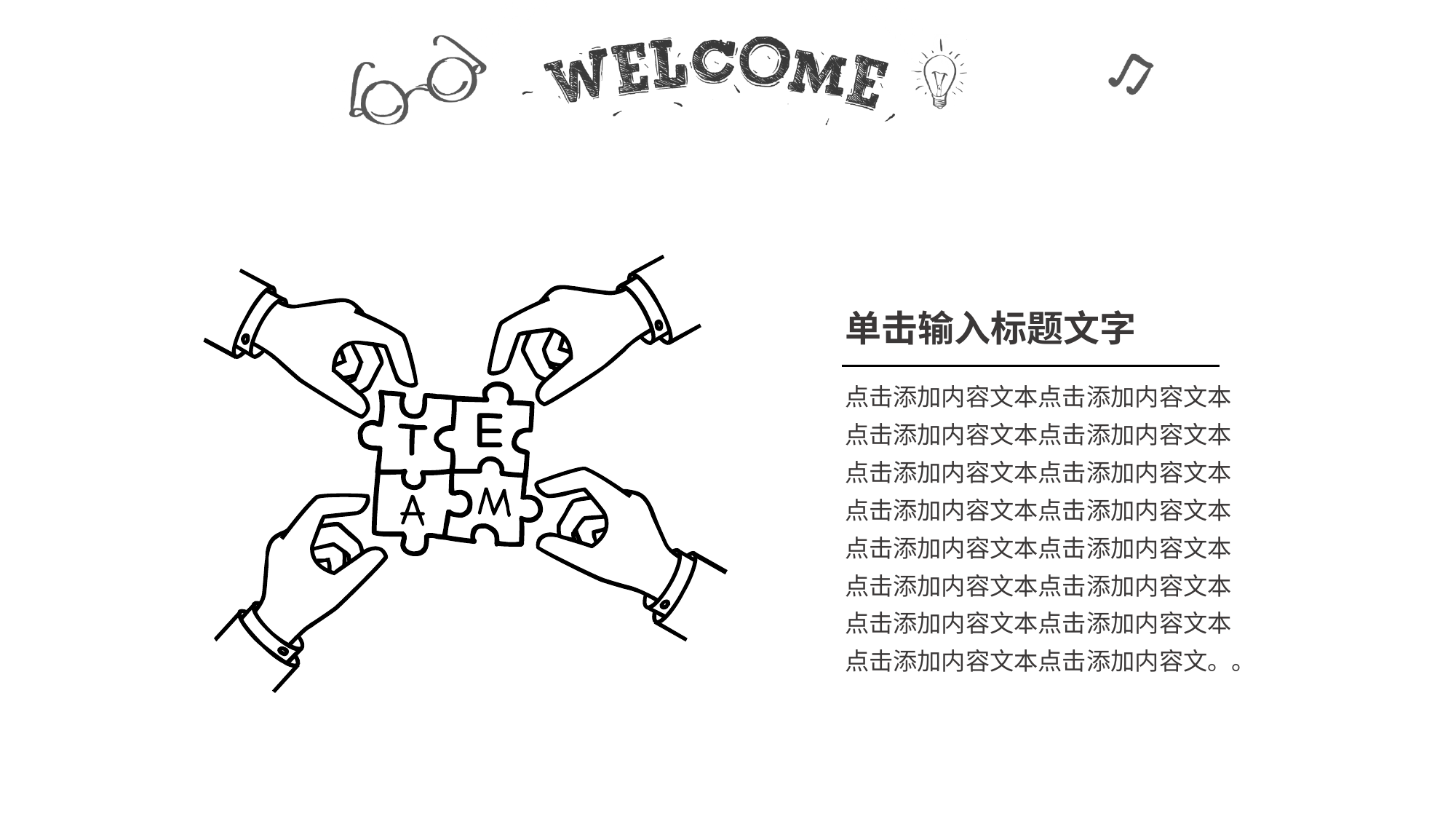

单击输入标题文字
点击添加内容文本点击添加内容文本点击添加内容文本点击添加内容文本点击添加内容文本点击添加内容文本点击添加内容文本点击添加内容文本点击添加内容文本点击添加内容文本点击添加内容文本点击添加内容文本点击添加内容文本点击添加内容文本点击添加内容文本点击添加内容文。。